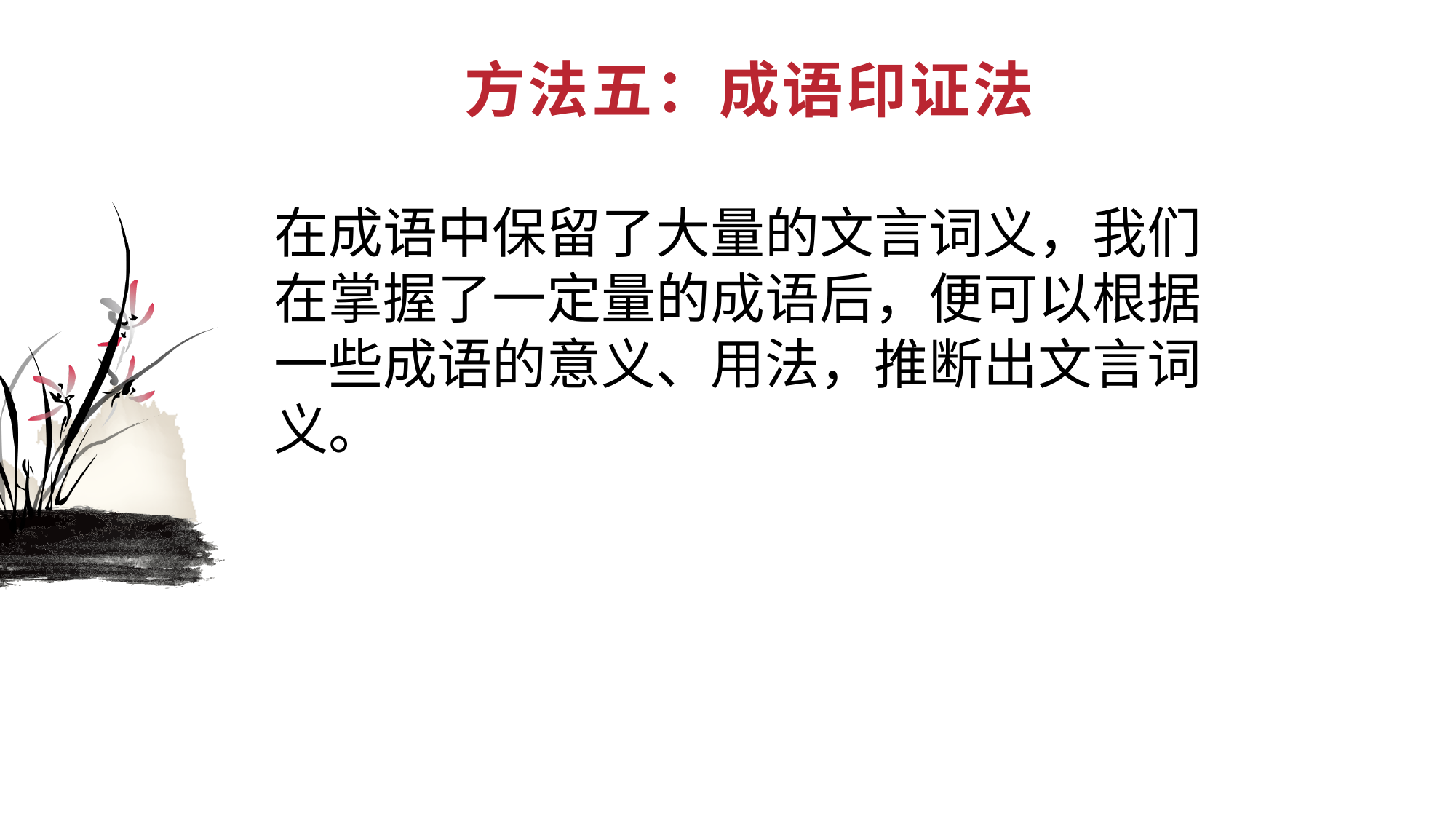

# 方法五：成语印证法
在成语中保留了大量的文言词义，我们在掌握了一定量的成语后，便可以根据一些成语的意义、用法，推断出文言词义。